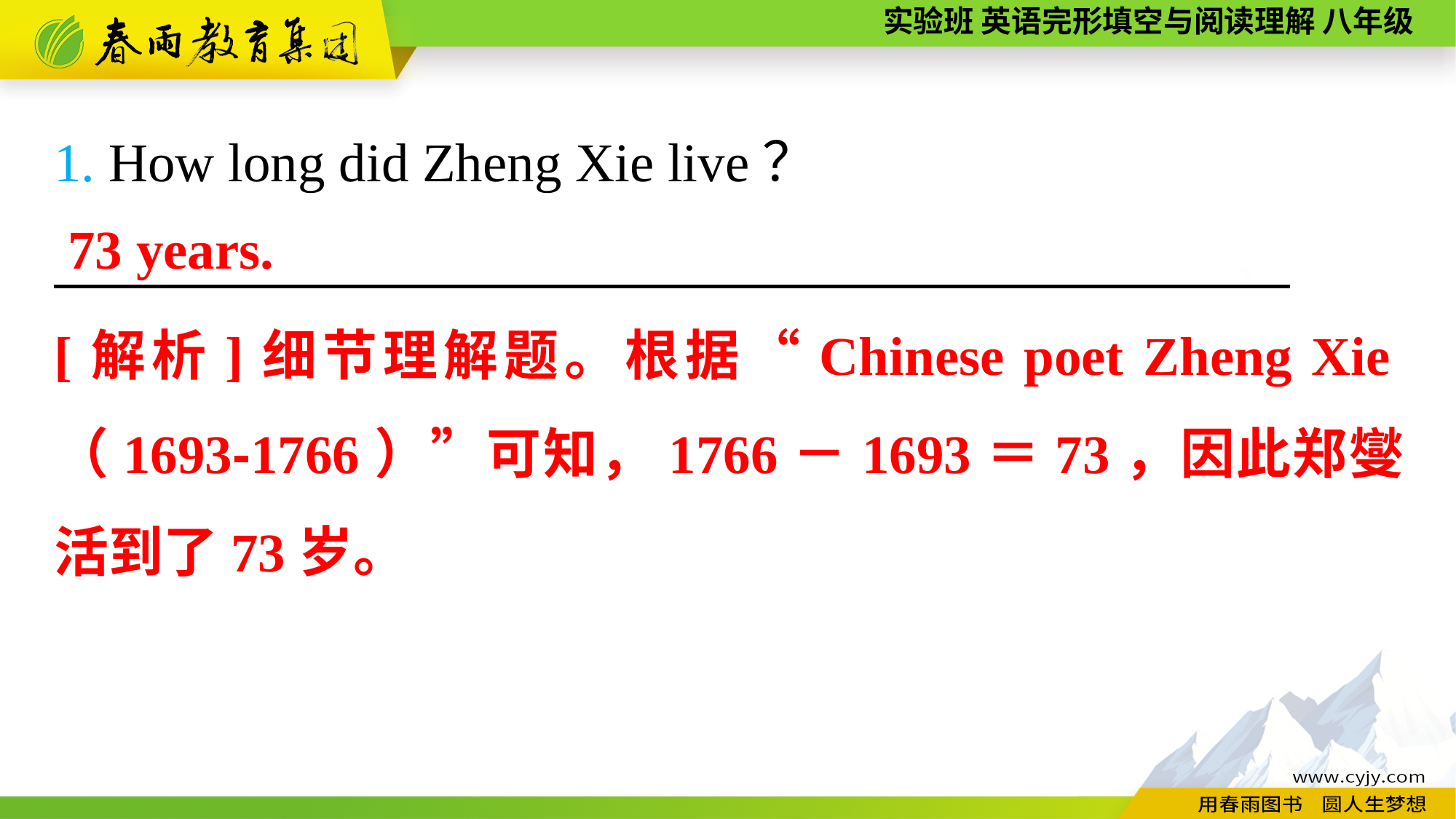

1. How long did Zheng Xie live？
　　　　　                                                                      　，
73 years.
[解析]细节理解题。根据“Chinese poet Zheng Xie（1693-1766）”可知，1766－1693＝73，因此郑燮活到了73岁。